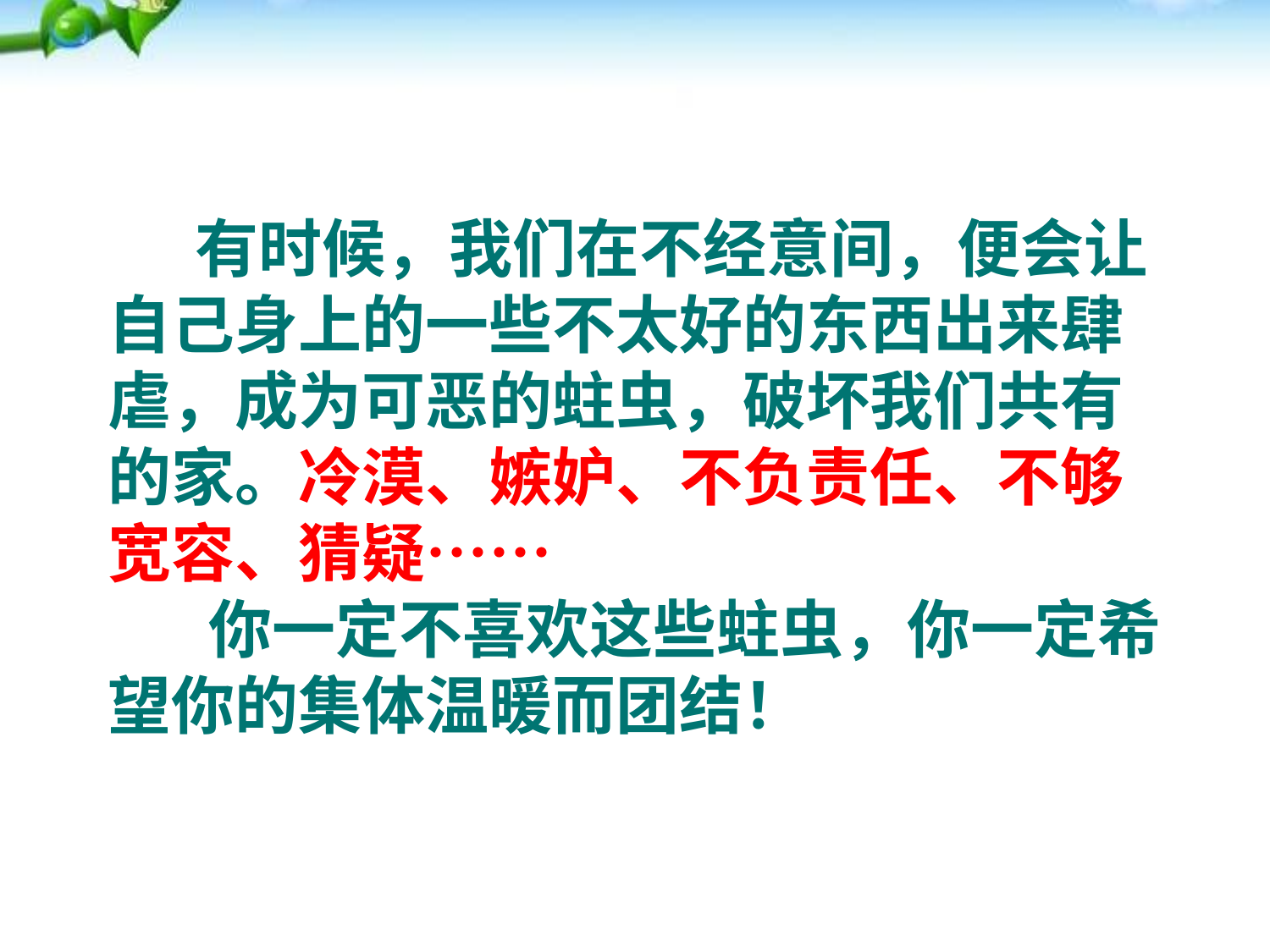

# 有时候，我们在不经意间，便会让自己身上的一些不太好的东西出来肆虐，成为可恶的蛀虫，破坏我们共有的家。冷漠、嫉妒、不负责任、不够宽容、猜疑…… 你一定不喜欢这些蛀虫，你一定希望你的集体温暖而团结！